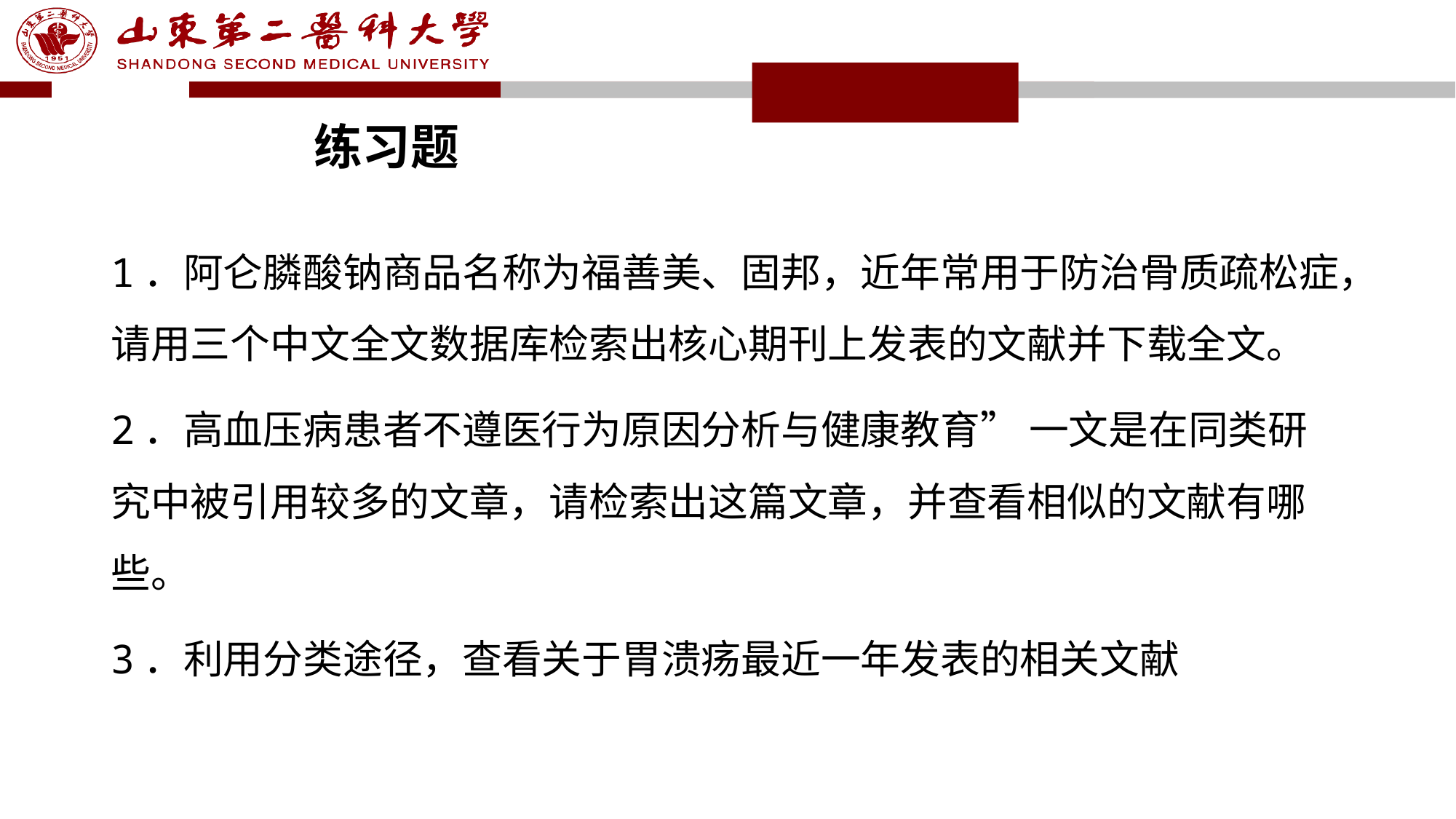

# 练习题
1．阿仑膦酸钠商品名称为福善美、固邦，近年常用于防治骨质疏松症，请用三个中文全文数据库检索出核心期刊上发表的文献并下载全文。
2．高血压病患者不遵医行为原因分析与健康教育” 一文是在同类研究中被引用较多的文章，请检索出这篇文章，并查看相似的文献有哪些。
3．利用分类途径，查看关于胃溃疡最近一年发表的相关文献